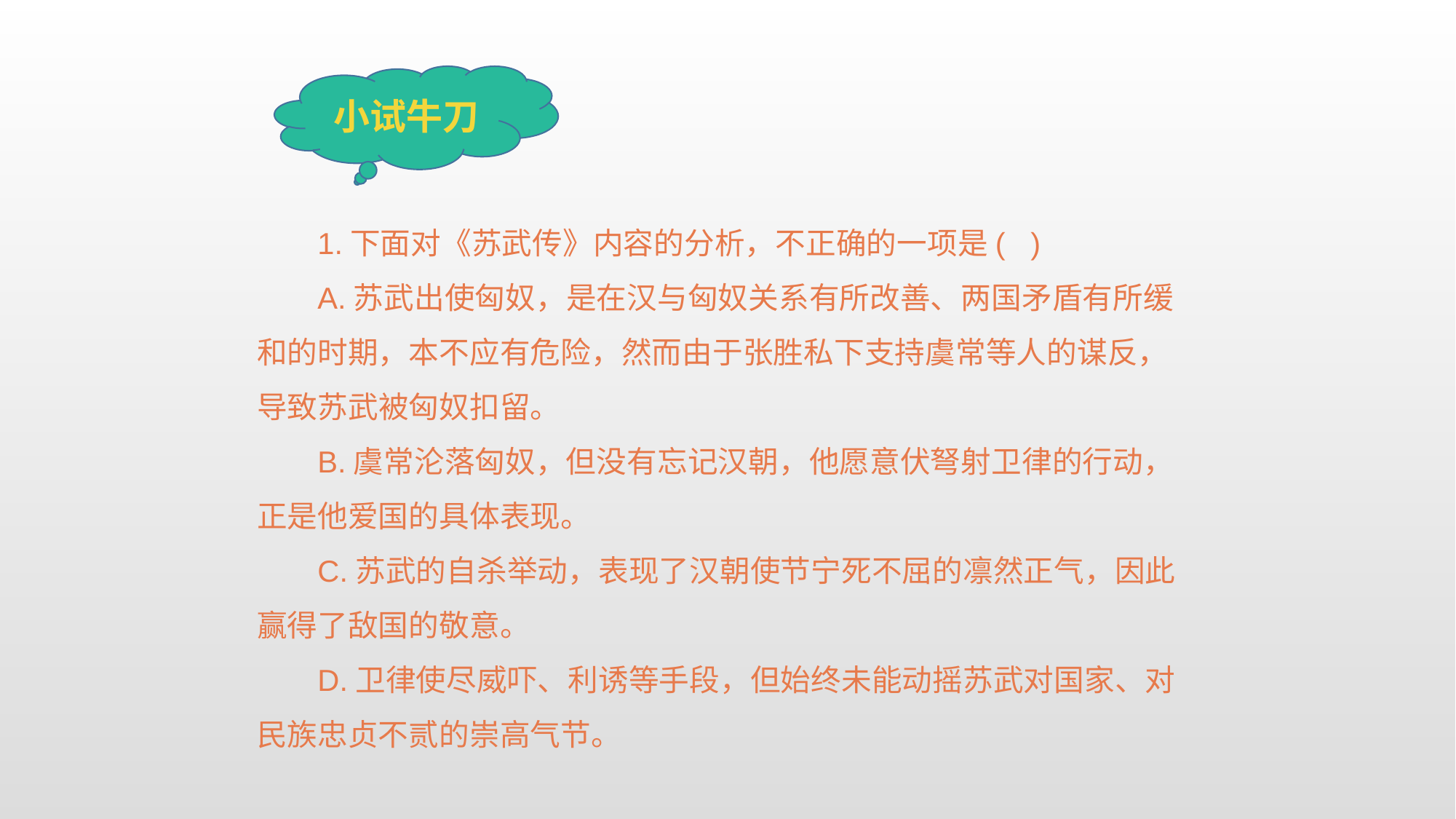

小试牛刀
1.下面对《苏武传》内容的分析，不正确的一项是(   )
A.苏武出使匈奴，是在汉与匈奴关系有所改善、两国矛盾有所缓和的时期，本不应有危险，然而由于张胜私下支持虞常等人的谋反，导致苏武被匈奴扣留。
B.虞常沦落匈奴，但没有忘记汉朝，他愿意伏弩射卫律的行动，正是他爱国的具体表现。
C.苏武的自杀举动，表现了汉朝使节宁死不屈的凛然正气，因此赢得了敌国的敬意。
D.卫律使尽威吓、利诱等手段，但始终未能动摇苏武对国家、对民族忠贞不贰的崇高气节。